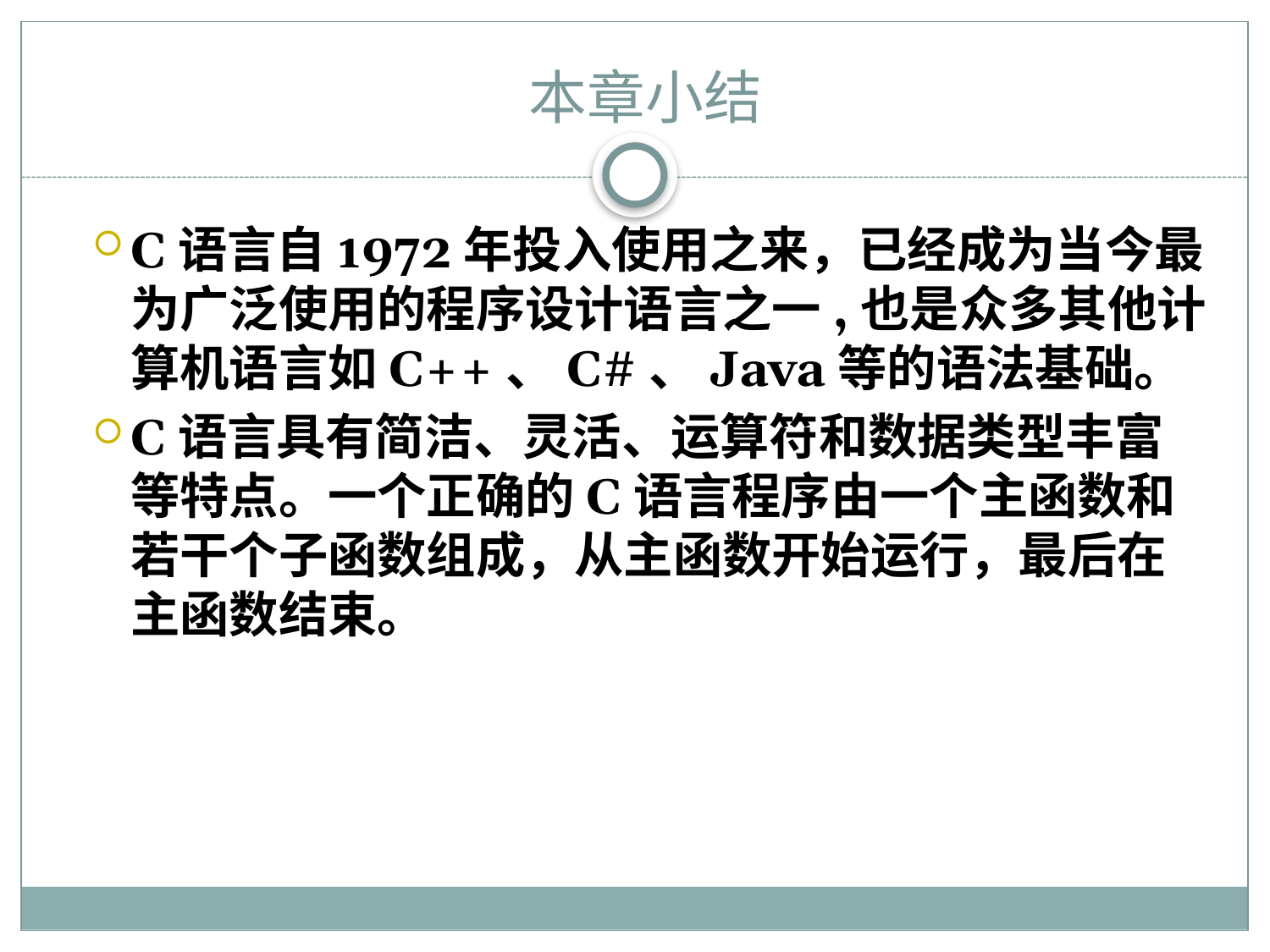

本章小结
C语言自1972年投入使用之来，已经成为当今最为广泛使用的程序设计语言之一,也是众多其他计算机语言如C++、C#、Java等的语法基础。
C语言具有简洁、灵活、运算符和数据类型丰富等特点。一个正确的C语言程序由一个主函数和若干个子函数组成，从主函数开始运行，最后在主函数结束。